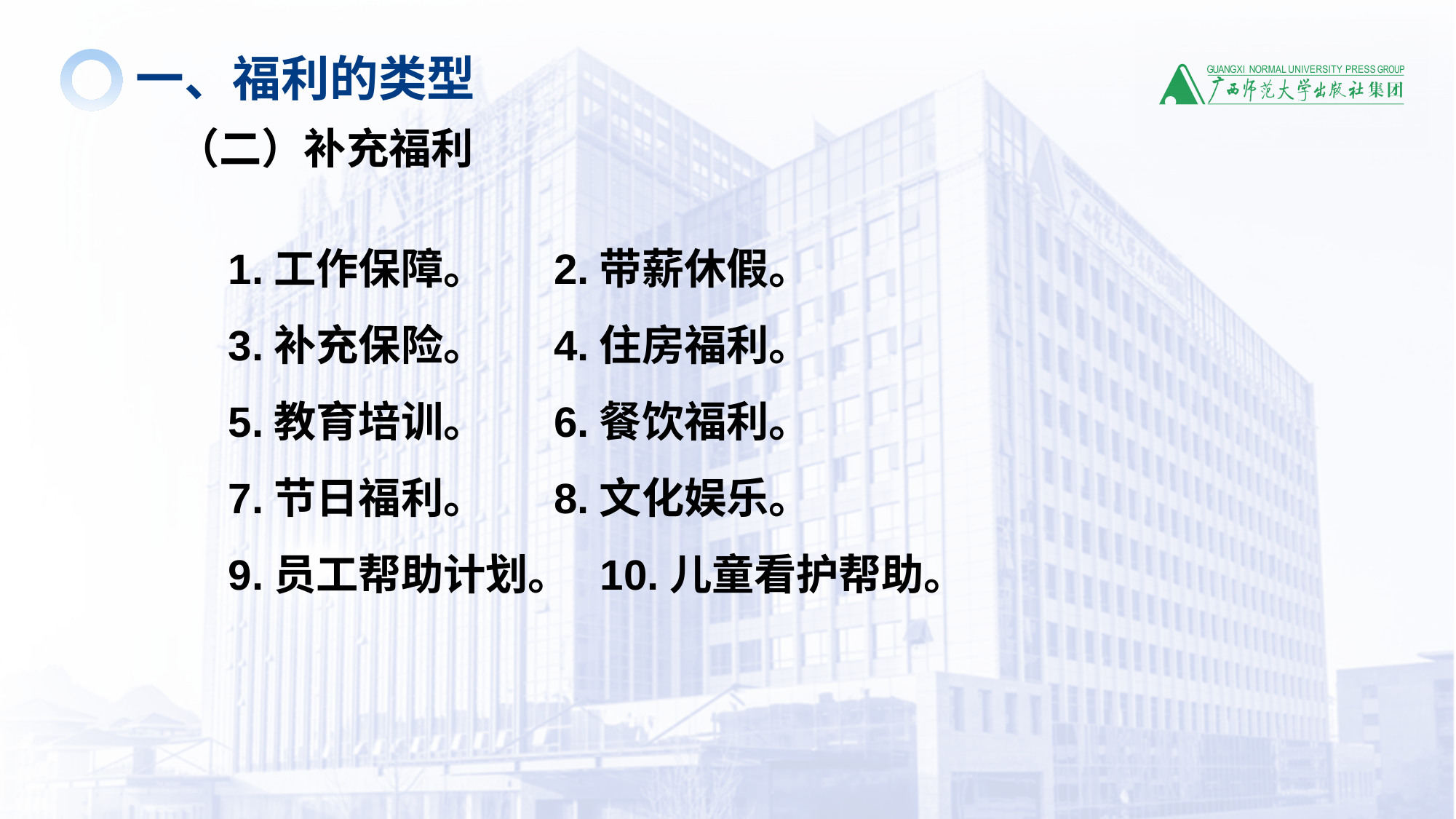

一、福利的类型

（二）补充福利
1.工作保障。      2.带薪休假。
3.补充保险。      4.住房福利。
5.教育培训。      6.餐饮福利。
7.节日福利。      8.文化娱乐。
9.员工帮助计划。  10.儿童看护帮助。